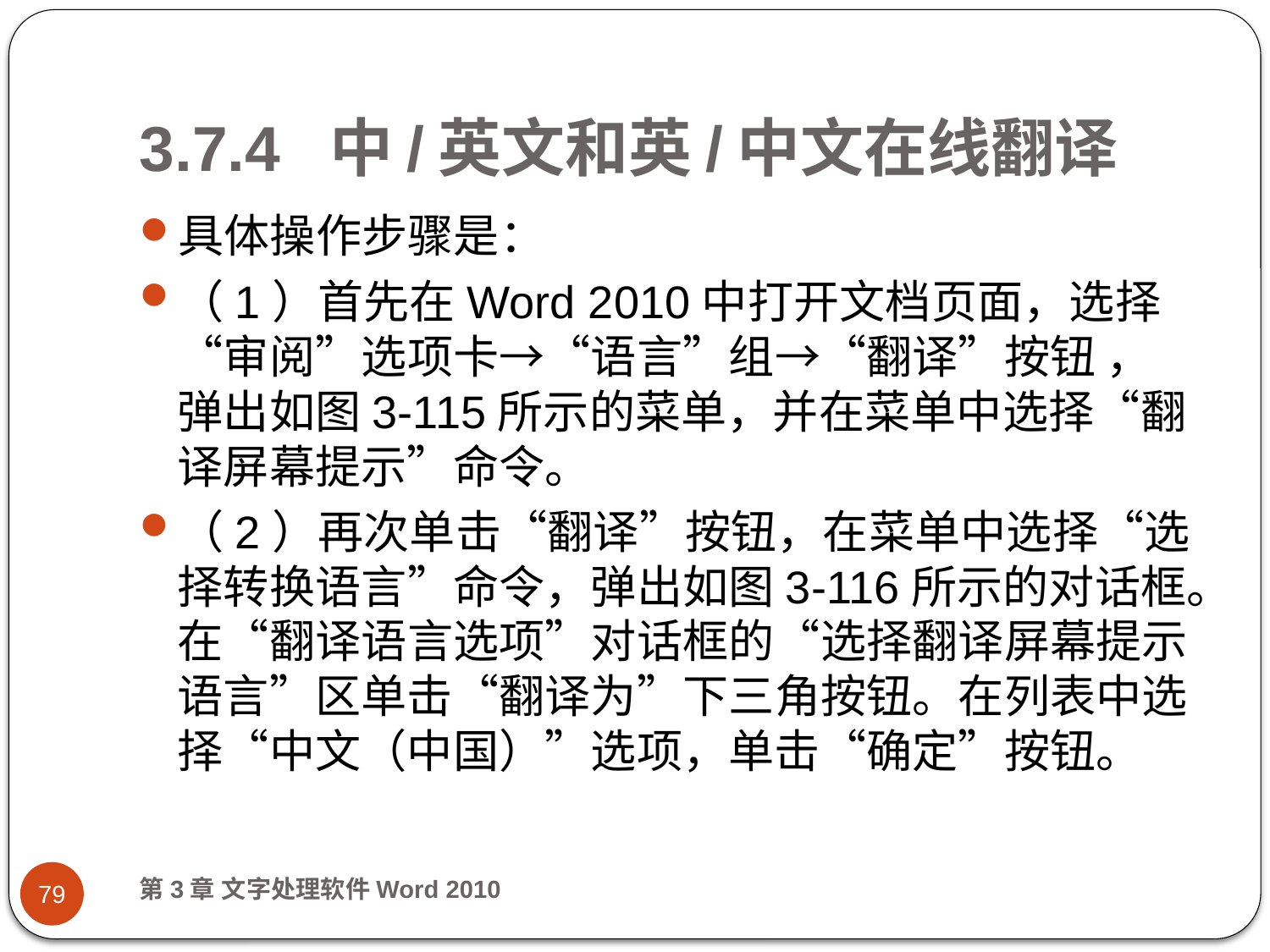

# 3.7.4  中/英文和英/中文在线翻译
具体操作步骤是：
（1）首先在Word 2010中打开文档页面，选择“审阅”选项卡→“语言”组→“翻译”按钮 ，弹出如图3-115所示的菜单，并在菜单中选择“翻译屏幕提示”命令。
（2）再次单击“翻译”按钮，在菜单中选择“选择转换语言”命令，弹出如图3-116所示的对话框。在“翻译语言选项”对话框的“选择翻译屏幕提示语言”区单击“翻译为”下三角按钮。在列表中选择“中文（中国）”选项，单击“确定”按钮。

第3章 文字处理软件Word 2010
79